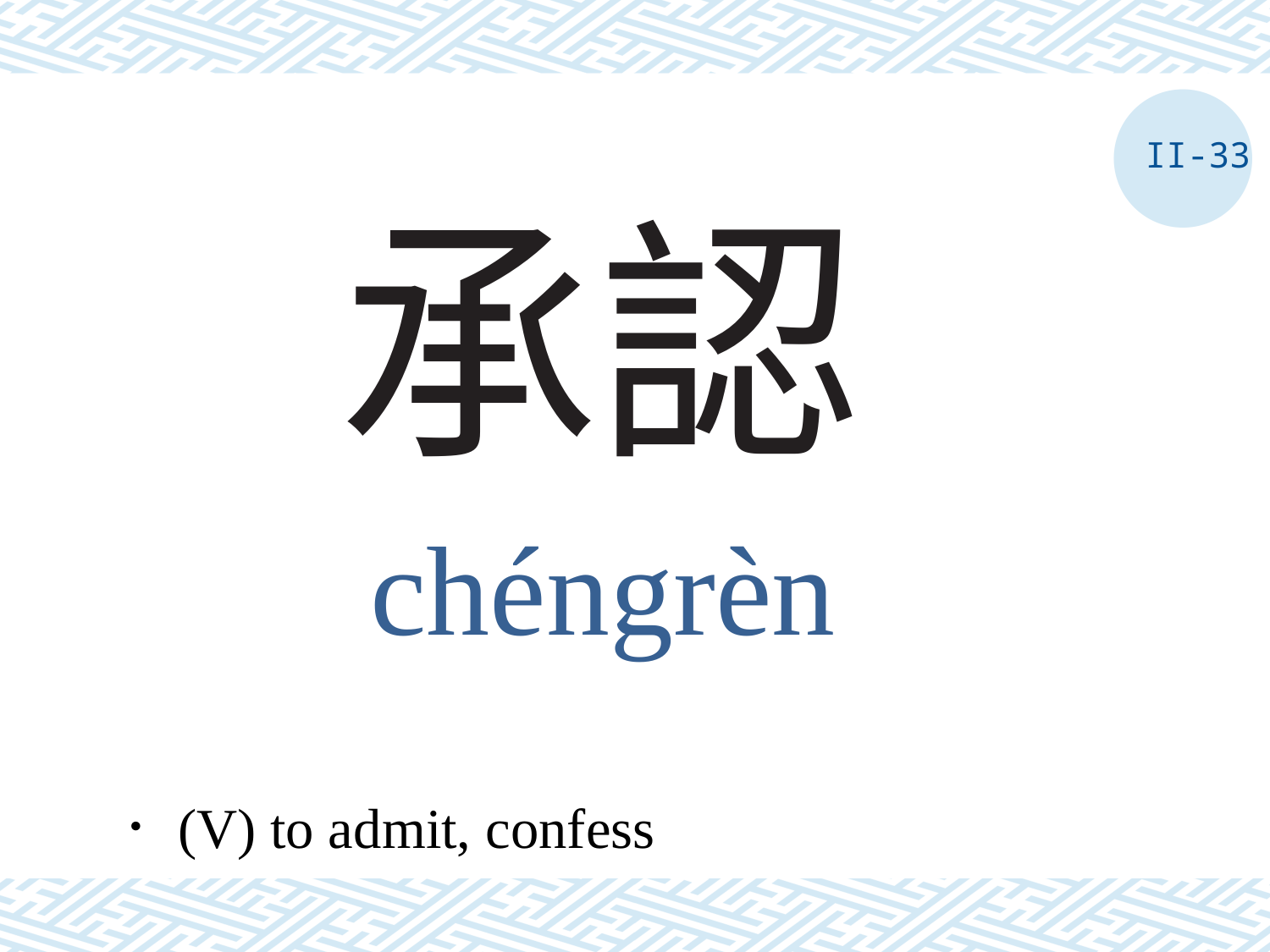

II-33

# 承認
chéngrèn
．(V) to admit, confess